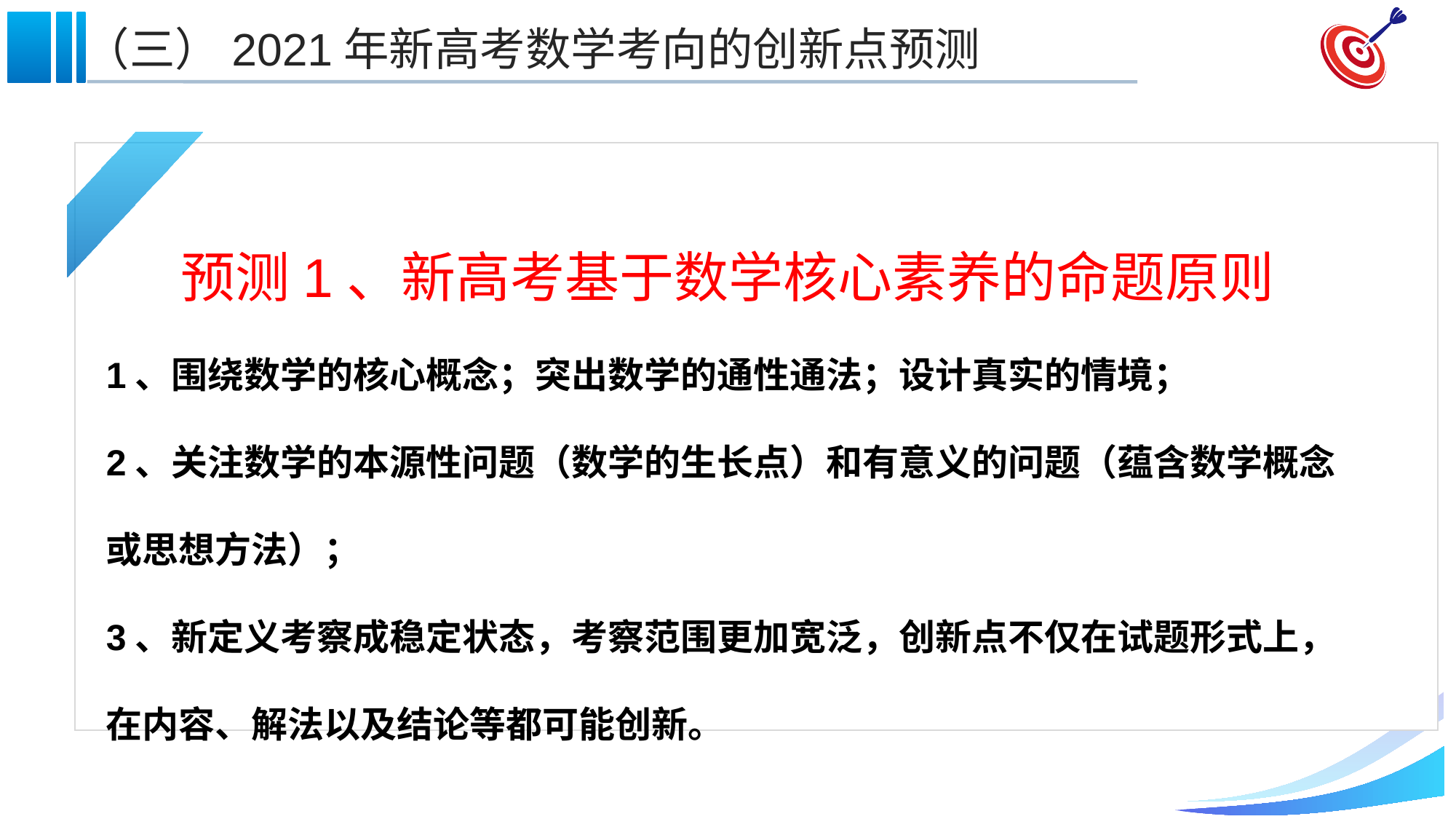

预测1、新高考基于数学核心素养的命题原则
1、围绕数学的核心概念；突出数学的通性通法；设计真实的情境；
2、关注数学的本源性问题（数学的生长点）和有意义的问题（蕴含数学概念或思想方法）；
3、新定义考察成稳定状态，考察范围更加宽泛，创新点不仅在试题形式上，在内容、解法以及结论等都可能创新。